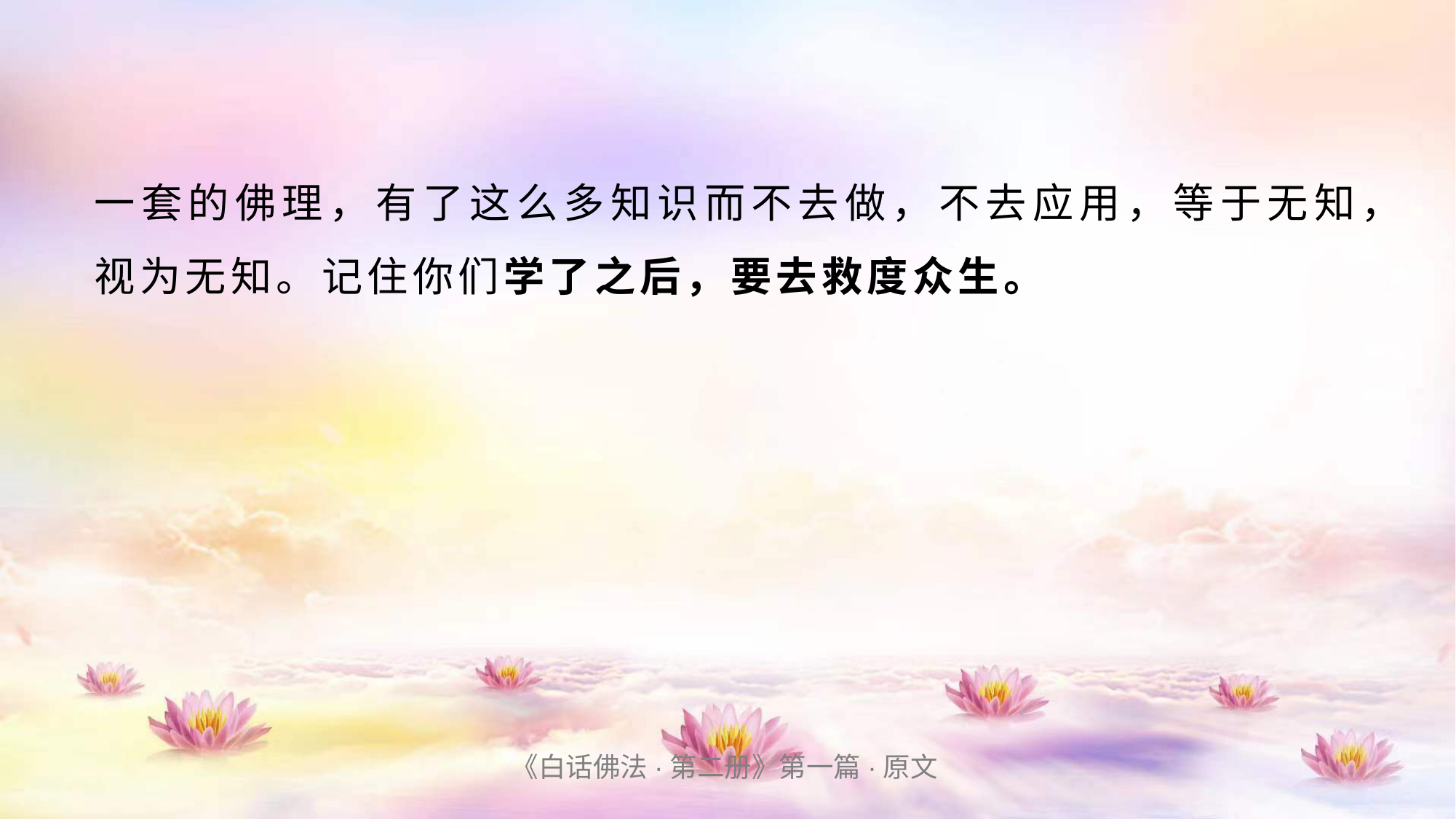

# 一套的佛理，有了这么多知识而不去做，不去应用，等于无知，视为无知。记住你们学了之后，要去救度众生。
《白话佛法·第二册》第一篇·原文